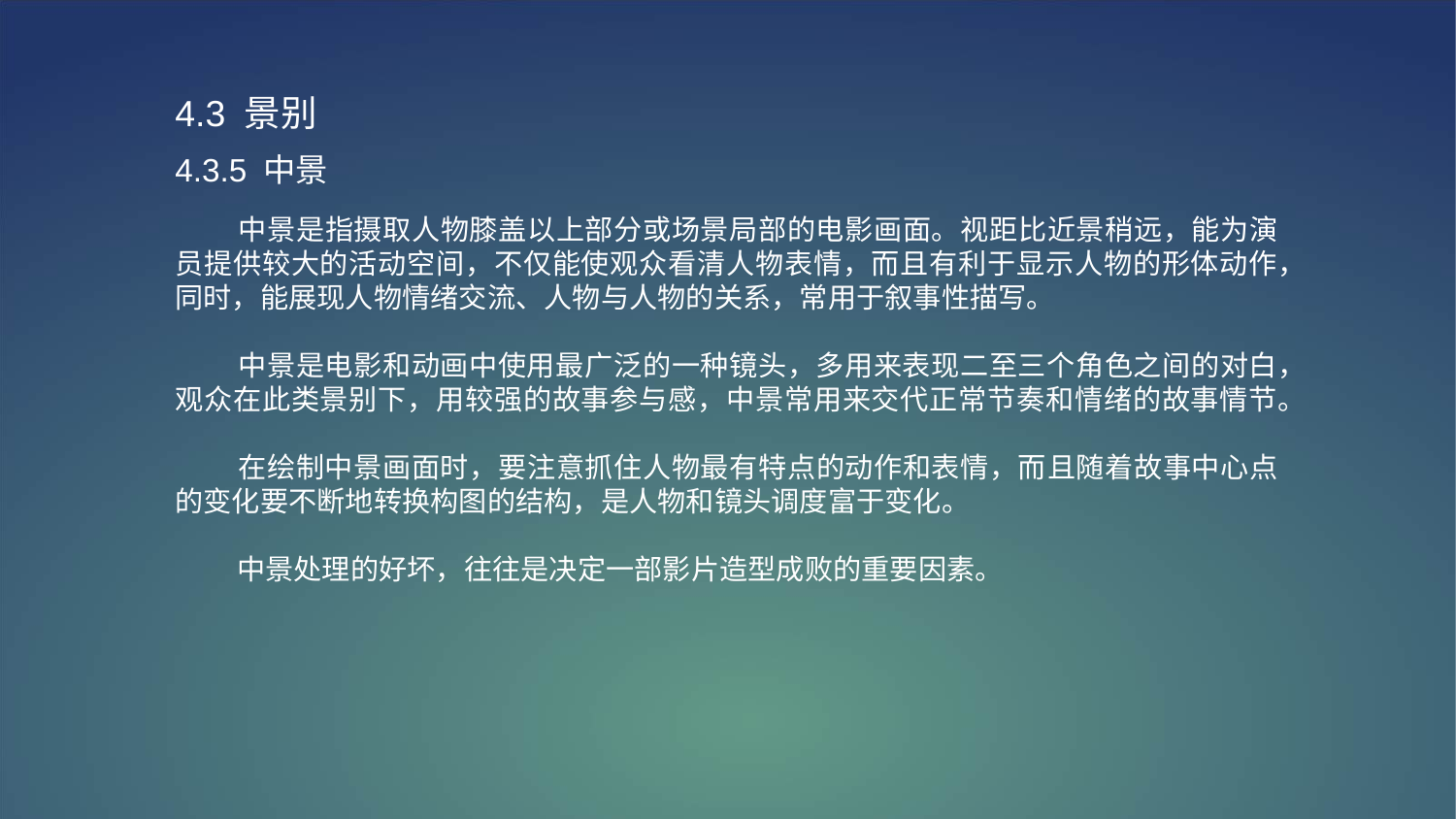

4.3 景别
4.3.5 中景
  中景是指摄取人物膝盖以上部分或场景局部的电影画面。视距比近景稍远，能为演员提供较大的活动空间，不仅能使观众看清人物表情，而且有利于显示人物的形体动作，同时，能展现人物情绪交流、人物与人物的关系，常用于叙事性描写。

  中景是电影和动画中使用最广泛的一种镜头，多用来表现二至三个角色之间的对白，观众在此类景别下，用较强的故事参与感，中景常用来交代正常节奏和情绪的故事情节。

  在绘制中景画面时，要注意抓住人物最有特点的动作和表情，而且随着故事中心点的变化要不断地转换构图的结构，是人物和镜头调度富于变化。

  中景处理的好坏，往往是决定一部影片造型成败的重要因素。